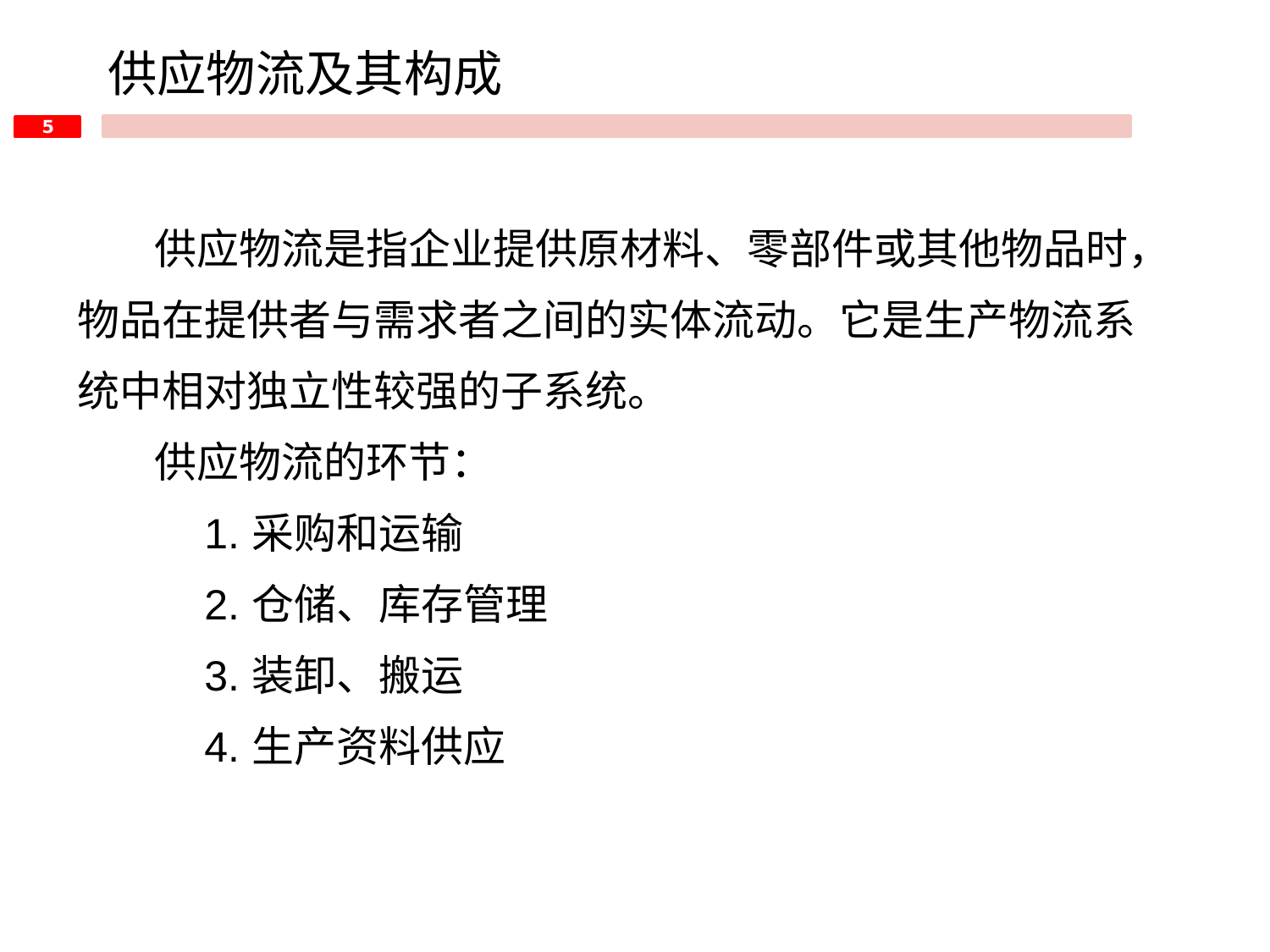

供应物流及其构成
5

       供应物流是指企业提供原材料、零部件或其他物品时，物品在提供者与需求者之间的实体流动。它是生产物流系统中相对独立性较强的子系统。
       供应物流的环节：
采购和运输
仓储、库存管理
装卸、搬运
生产资料供应